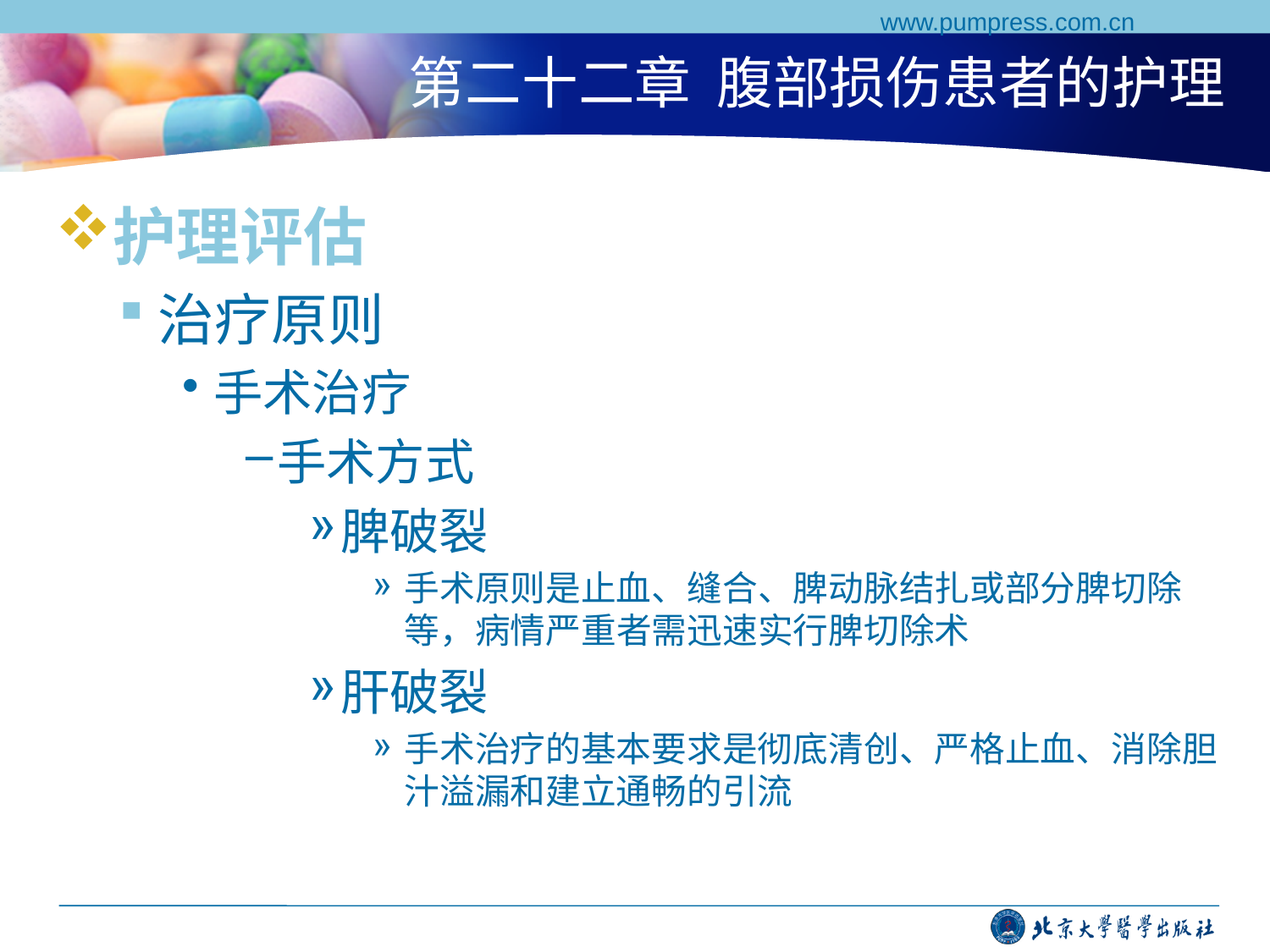

www.pumpress.com.cn
# 第二十二章  腹部损伤患者的护理
护理评估
治疗原则
手术治疗
手术方式
脾破裂
手术原则是止血、缝合、脾动脉结扎或部分脾切除等，病情严重者需迅速实行脾切除术
肝破裂
手术治疗的基本要求是彻底清创、严格止血、消除胆汁溢漏和建立通畅的引流